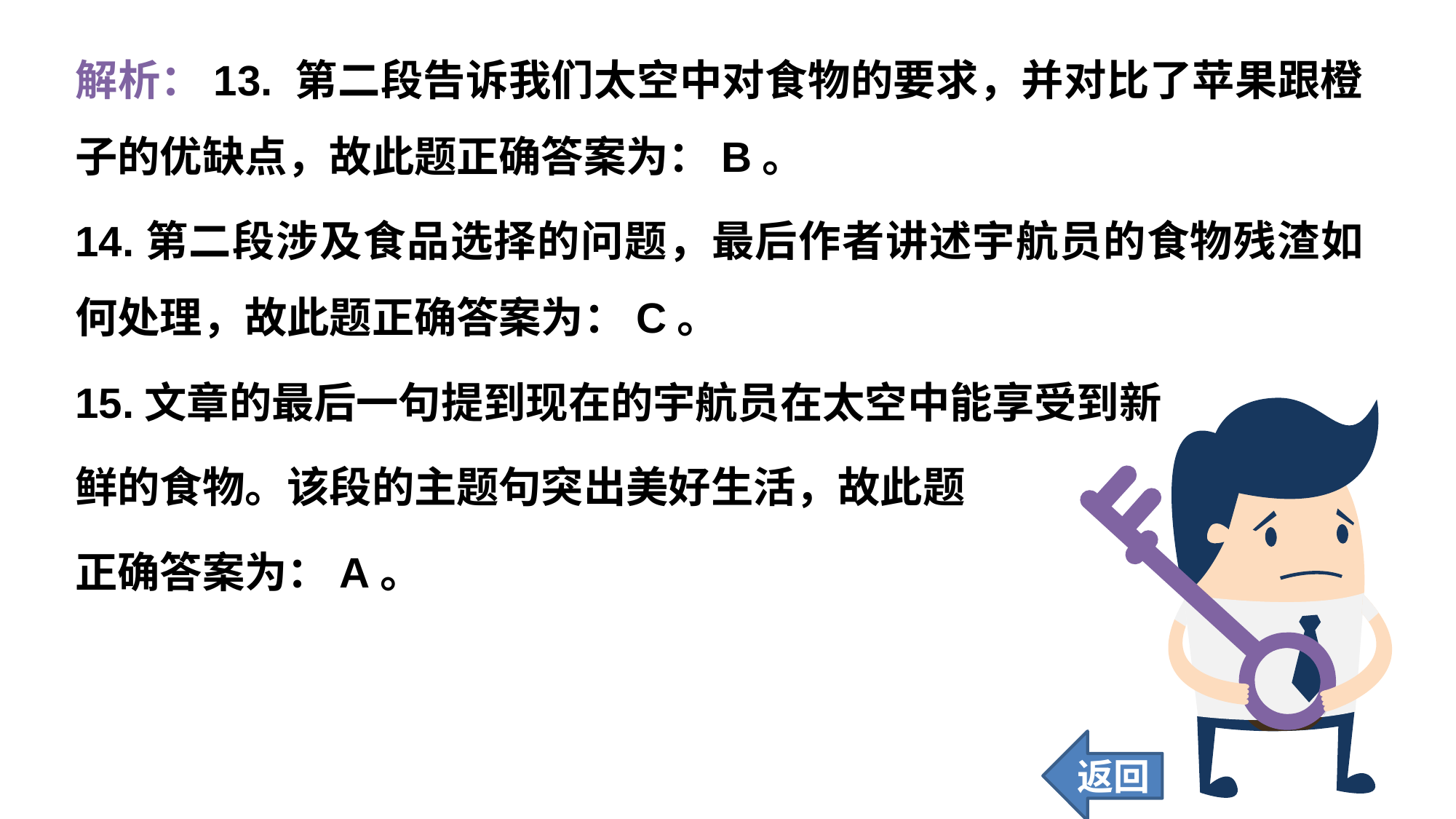

解析：13. 第二段告诉我们太空中对食物的要求，并对比了苹果跟橙子的优缺点，故此题正确答案为：B。
14.第二段涉及食品选择的问题，最后作者讲述宇航员的食物残渣如何处理，故此题正确答案为：C。
15.文章的最后一句提到现在的宇航员在太空中能享受到新
鲜的食物。该段的主题句突出美好生活，故此题
正确答案为：A。

返回
84